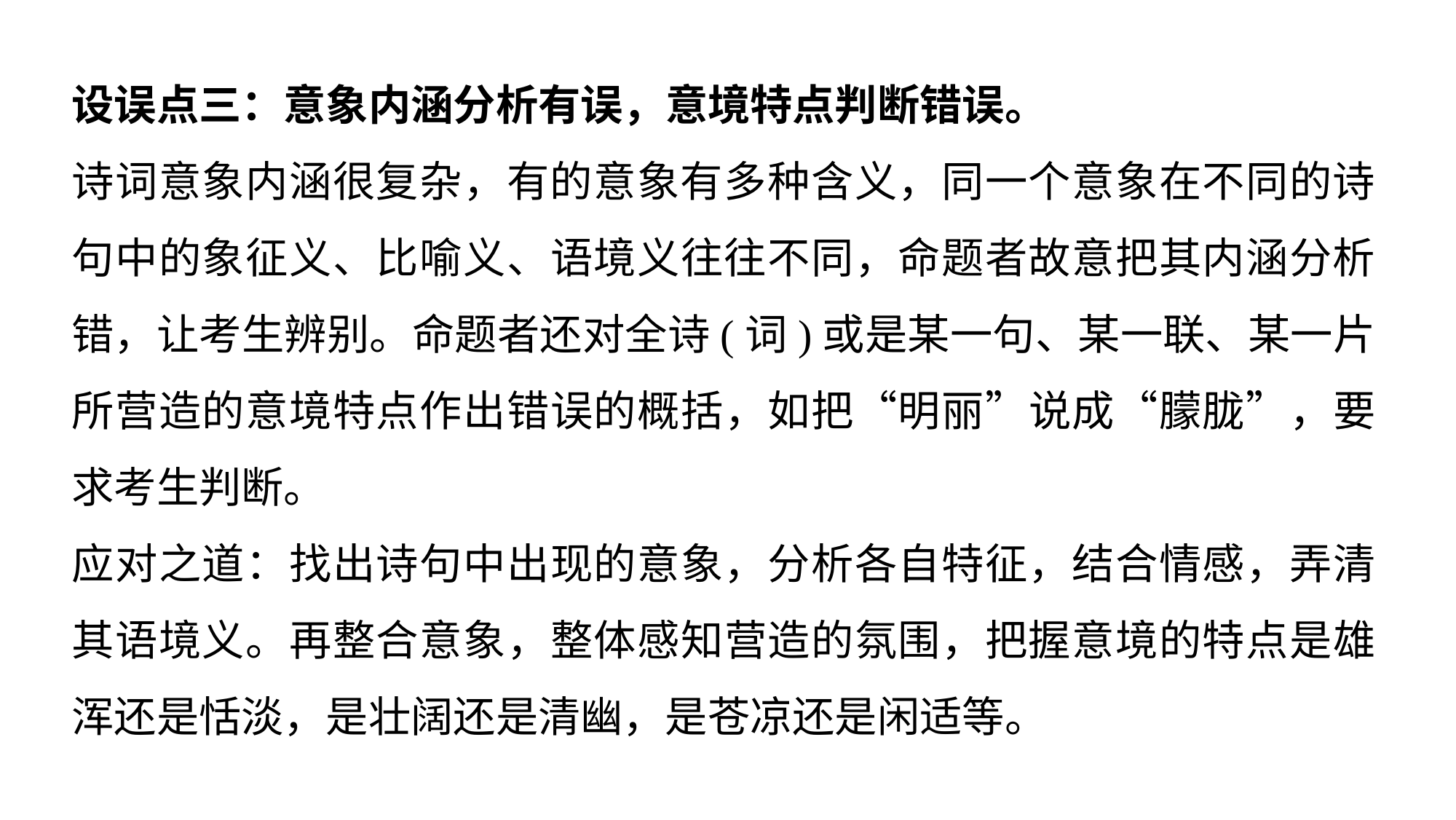

设误点三：意象内涵分析有误，意境特点判断错误。
诗词意象内涵很复杂，有的意象有多种含义，同一个意象在不同的诗句中的象征义、比喻义、语境义往往不同，命题者故意把其内涵分析错，让考生辨别。命题者还对全诗(词)或是某一句、某一联、某一片所营造的意境特点作出错误的概括，如把“明丽”说成“朦胧”，要求考生判断。
应对之道：找出诗句中出现的意象，分析各自特征，结合情感，弄清其语境义。再整合意象，整体感知营造的氛围，把握意境的特点是雄浑还是恬淡，是壮阔还是清幽，是苍凉还是闲适等。